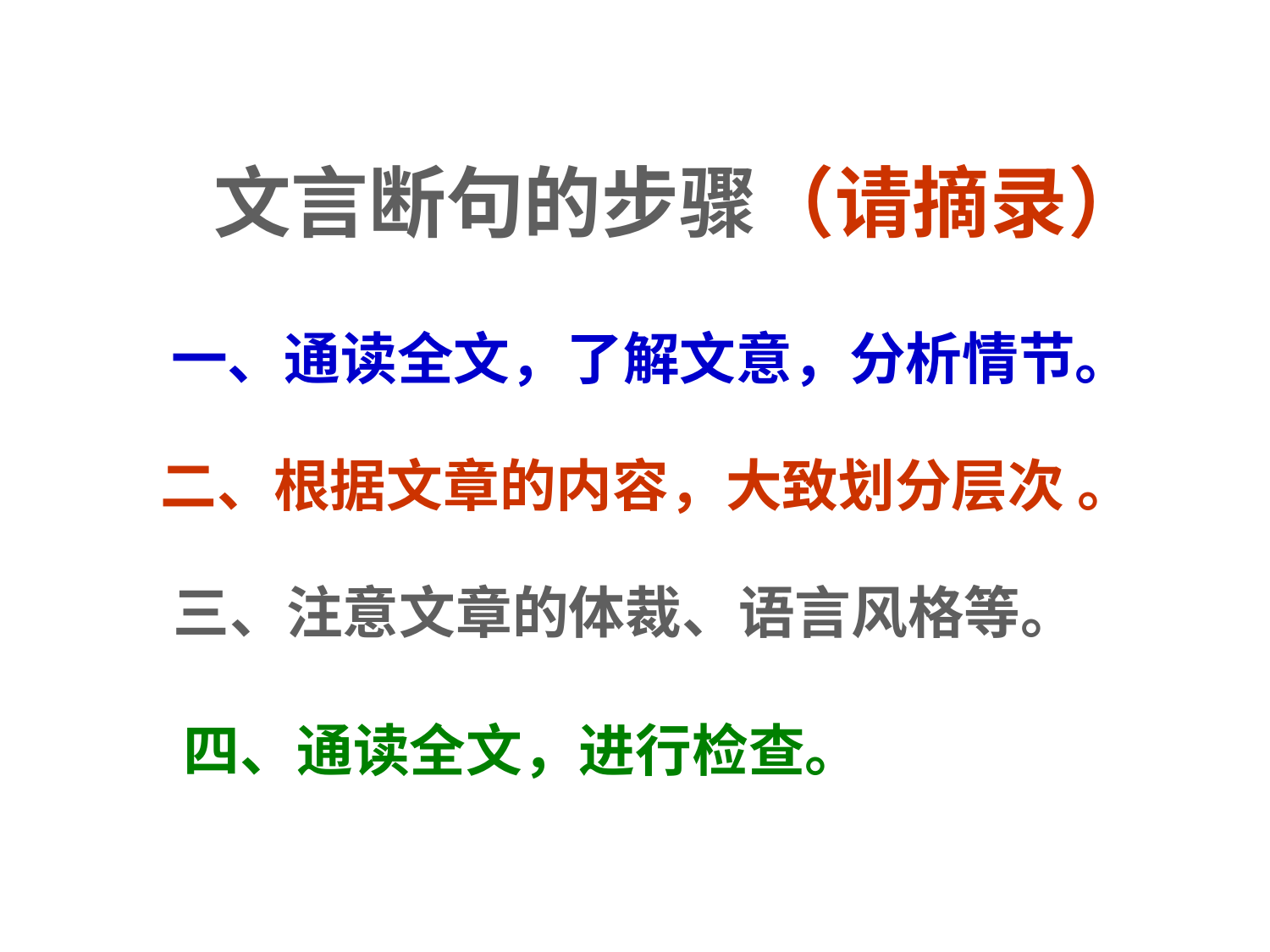

文言断句的步骤（请摘录）
一、通读全文，了解文意，分析情节。
二、根据文章的内容，大致划分层次 。
三、注意文章的体裁、语言风格等。
四、通读全文，进行检查。
#
